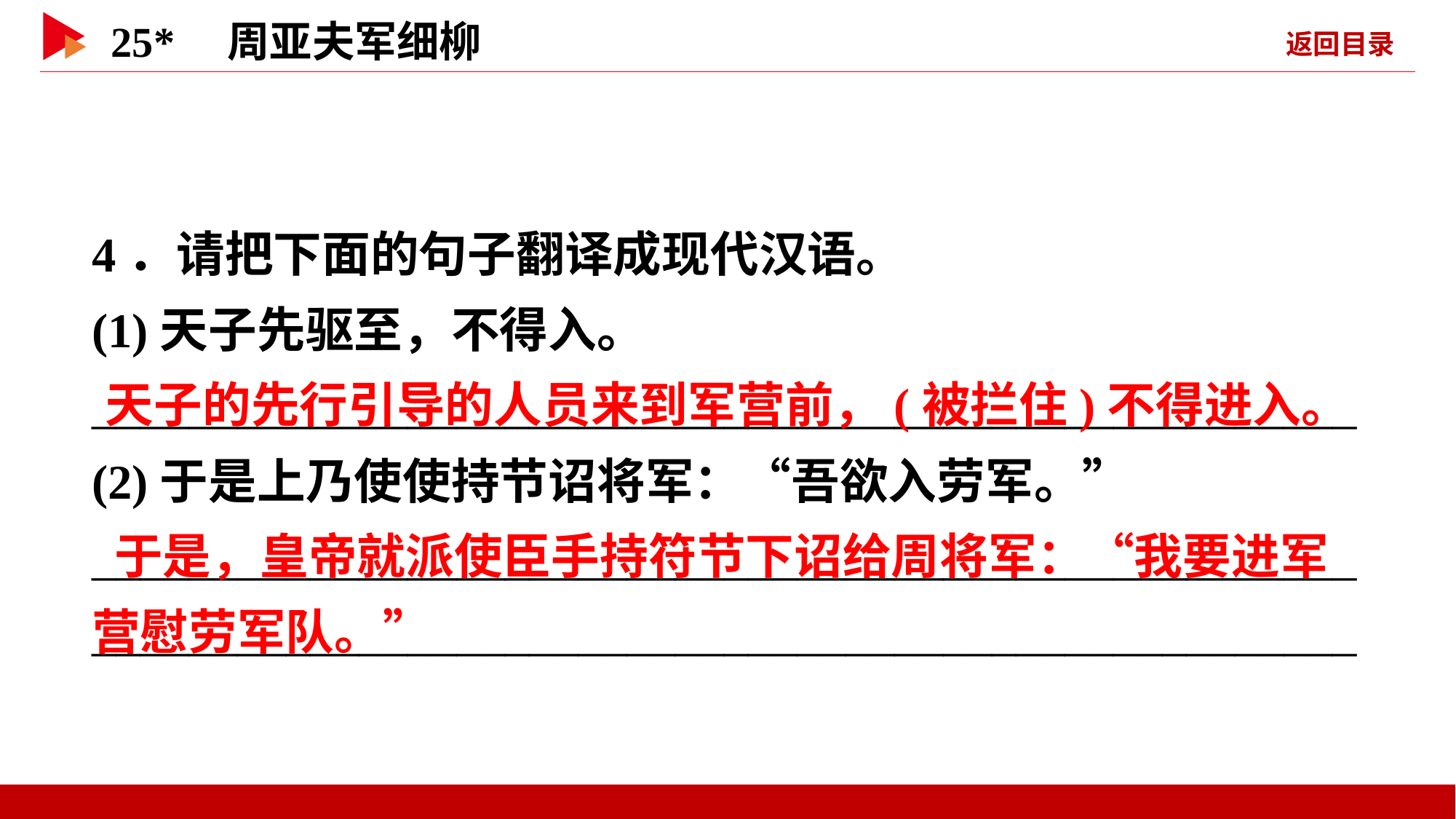

4．请把下面的句子翻译成现代汉语。
(1)天子先驱至，不得入。
____________________________________________________
(2)于是上乃使使持节诏将军：“吾欲入劳军。”
________________________________________________________________________________________________________
 天子的先行引导的人员来到军营前，(被拦住)不得进入。
 于是，皇帝就派使臣手持符节下诏给周将军：“我要进军营慰劳军队。”